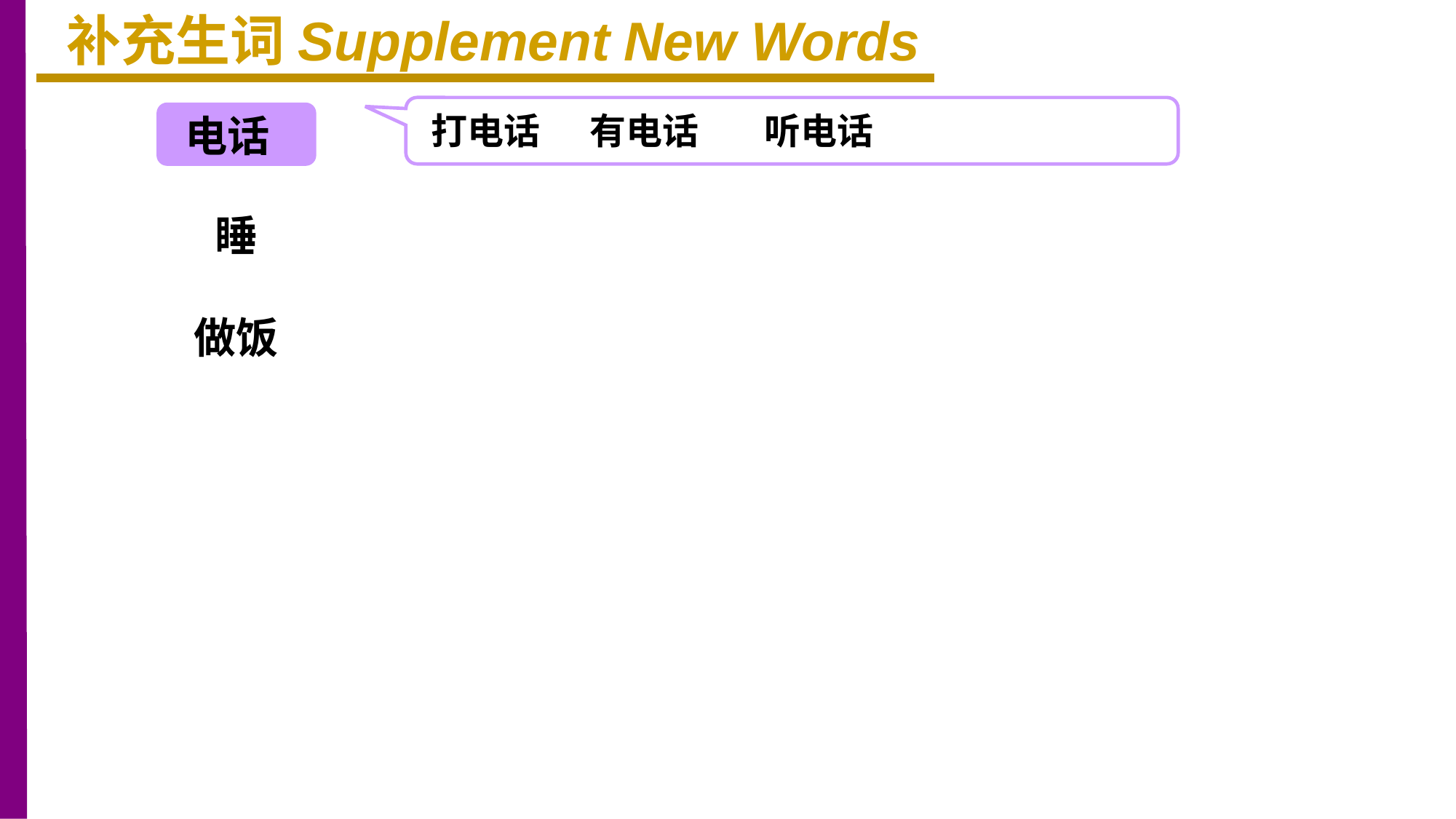

补充生词Supplement New Words

打电话      有电话        听电话
电话
睡
做饭